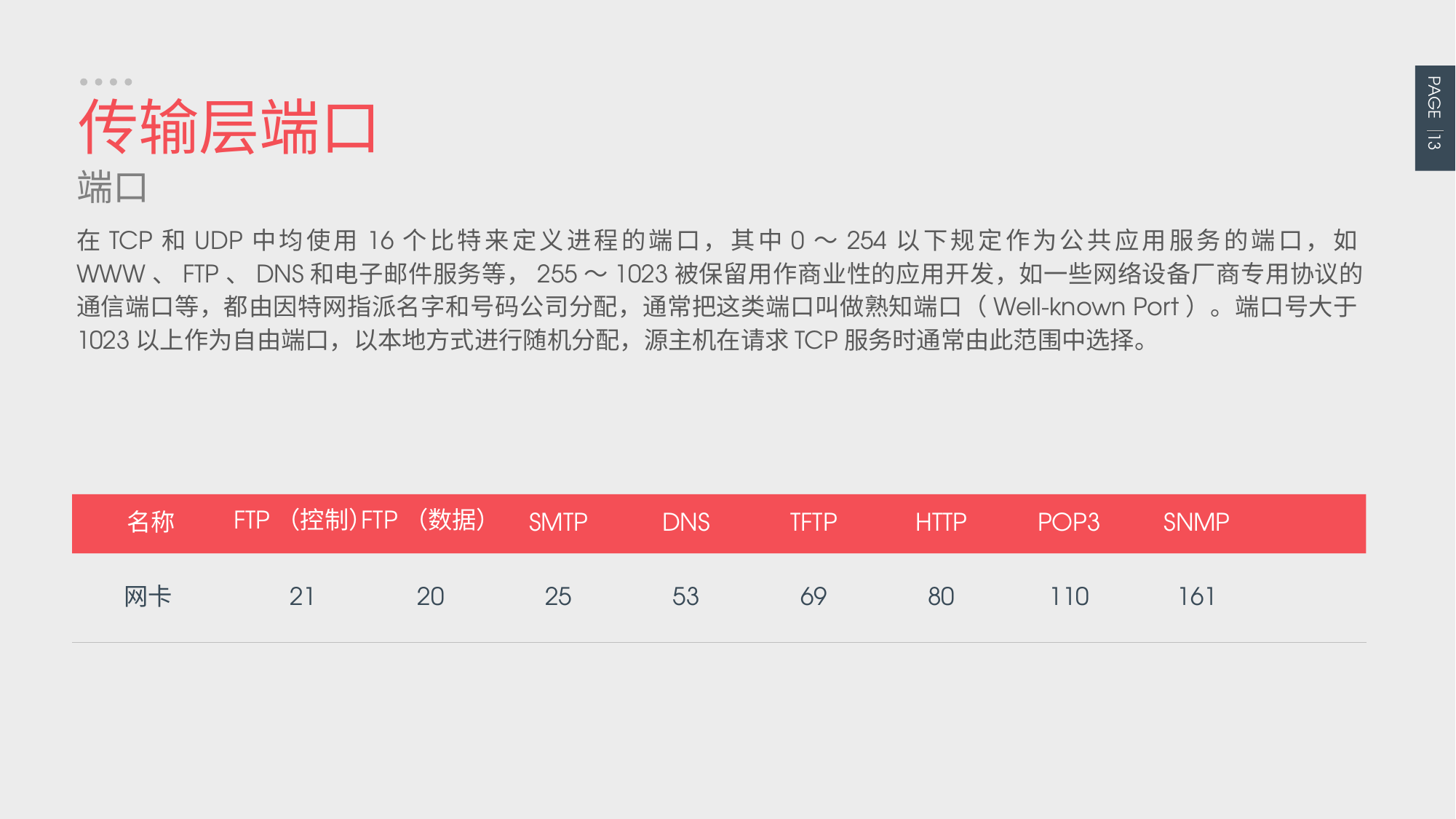

PAGE   13
传输层端口
端口
在TCP和UDP中均使用16个比特来定义进程的端口，其中0～254以下规定作为公共应用服务的端口，如WWW、FTP、DNS和电子邮件服务等，255～1023被保留用作商业性的应用开发，如一些网络设备厂商专用协议的通信端口等，都由因特网指派名字和号码公司分配，通常把这类端口叫做熟知端口（Well-known Port）。端口号大于1023以上作为自由端口，以本地方式进行随机分配，源主机在请求TCP服务时通常由此范围中选择。

FTP（控制）
FTP（数据）
名称
SMTP
DNS
TFTP
HTTP
POP3
SNMP
21
20
25
53
69
80
110
161
网卡